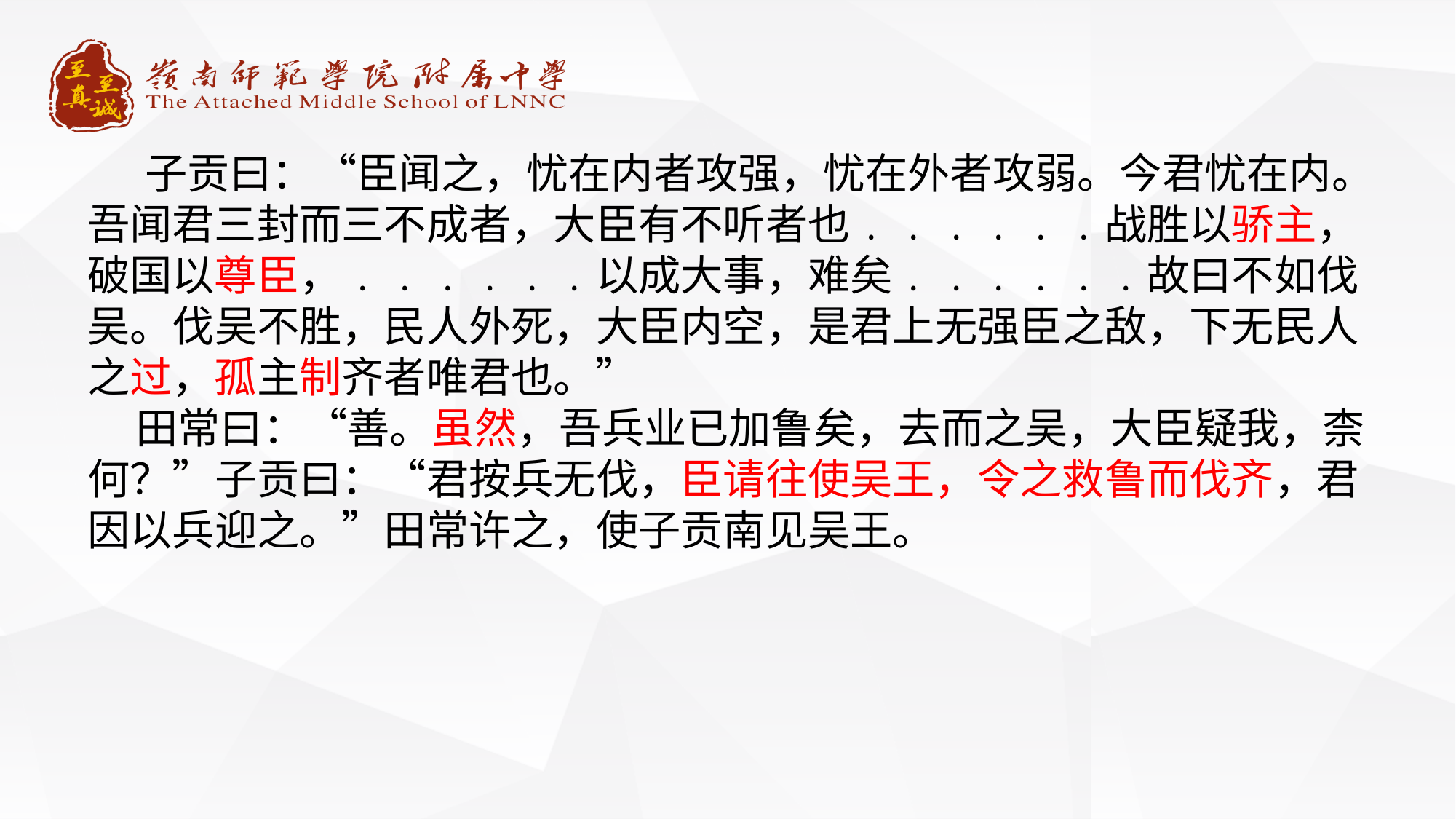

子贡曰：“臣闻之，忧在内者攻强，忧在外者攻弱。今君忧在内。吾闻君三封而三不成者，大臣有不听者也﹒﹒﹒﹒﹒﹒战胜以骄主，破国以尊臣，﹒﹒﹒﹒﹒﹒以成大事，难矣﹒﹒﹒﹒﹒﹒故曰不如伐吴。伐吴不胜，民人外死，大臣内空，是君上无强臣之敌，下无民人之过，孤主制齐者唯君也。”
    田常曰：“善。虽然，吾兵业已加鲁矣，去而之吴，大臣疑我，柰何？”子贡曰：“君按兵无伐，臣请往使吴王，令之救鲁而伐齐，君因以兵迎之。”田常许之，使子贡南见吴王。